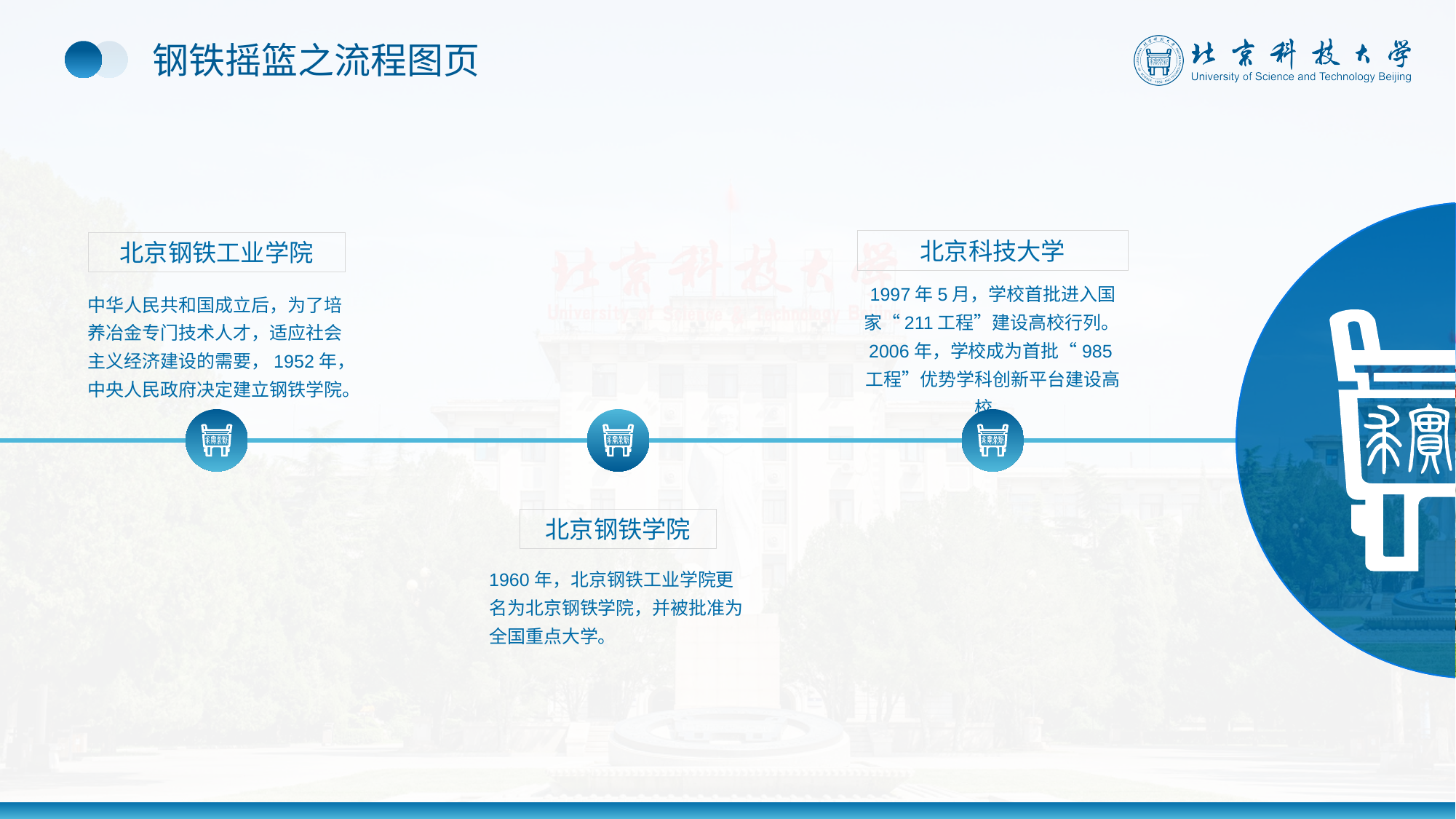

钢铁摇篮之流程图页

北京科技大学
北京钢铁工业学院
1997年5月，学校首批进入国家“211工程”建设高校行列。2006年，学校成为首批“985工程”优势学科创新平台建设高校。
中华人民共和国成立后，为了培养冶金专门技术人才，适应社会主义经济建设的需要，1952年，中央人民政府决定建立钢铁学院。

北京钢铁学院
1960年，北京钢铁工业学院更名为北京钢铁学院，并被批准为全国重点大学。